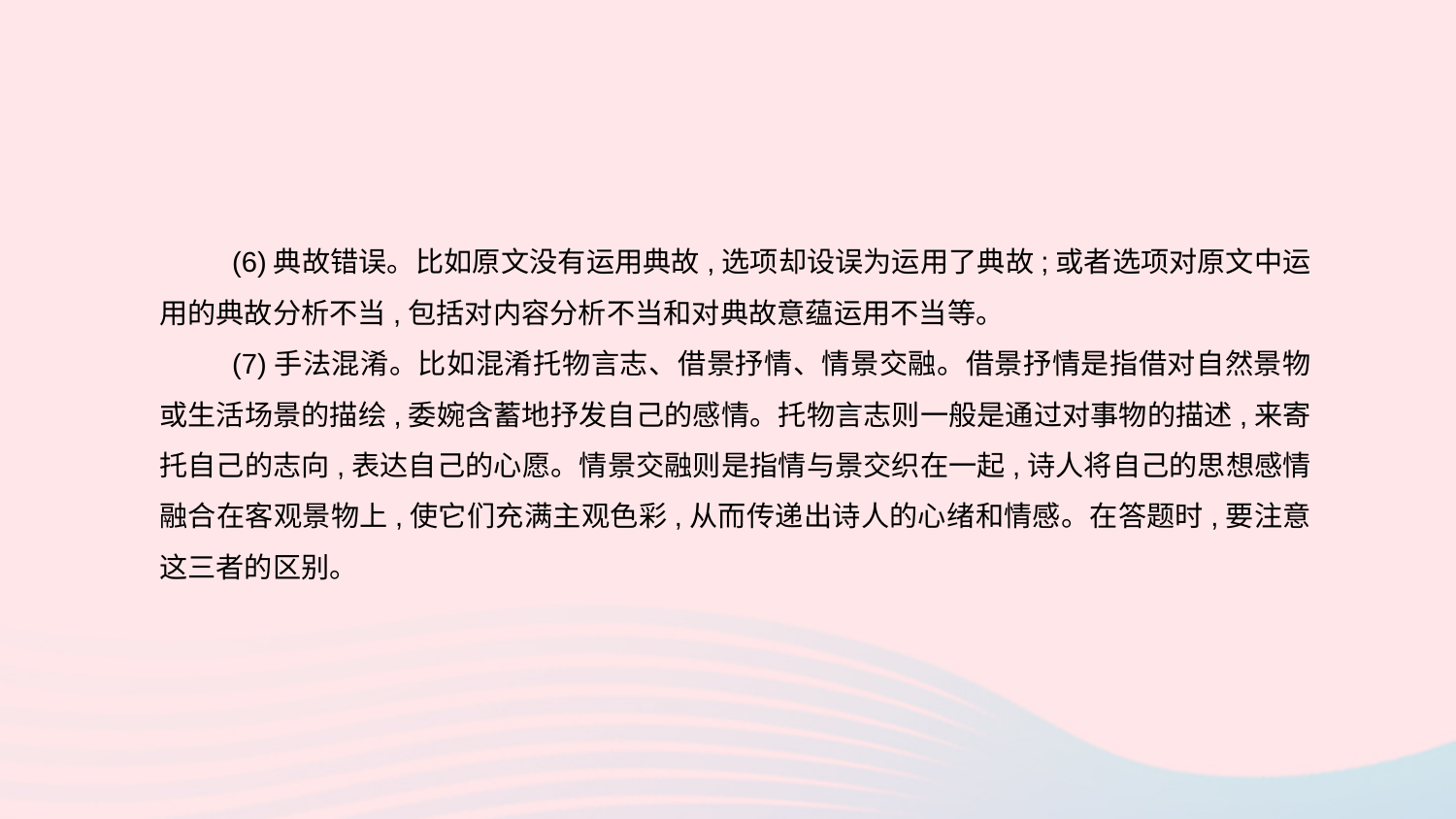

(6)典故错误。比如原文没有运用典故,选项却设误为运用了典故;或者选项对原文中运用的典故分析不当,包括对内容分析不当和对典故意蕴运用不当等。
(7)手法混淆。比如混淆托物言志、借景抒情、情景交融。借景抒情是指借对自然景物或生活场景的描绘,委婉含蓄地抒发自己的感情。托物言志则一般是通过对事物的描述,来寄托自己的志向,表达自己的心愿。情景交融则是指情与景交织在一起,诗人将自己的思想感情融合在客观景物上,使它们充满主观色彩,从而传递出诗人的心绪和情感。在答题时,要注意这三者的区别。